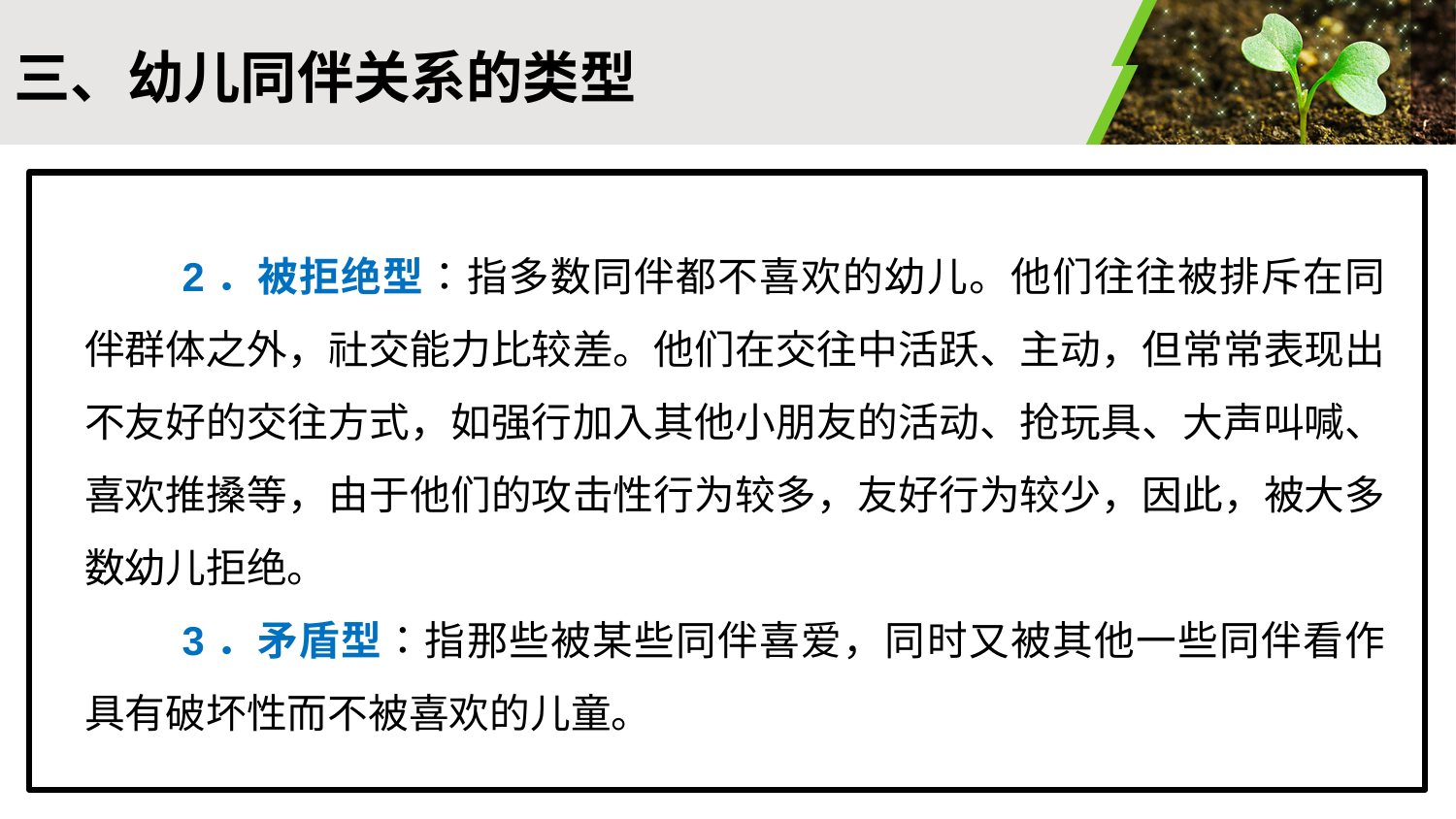

#
三、幼儿同伴关系的类型

2．被拒绝型：指多数同伴都不喜欢的幼儿。他们往往被排斥在同伴群体之外，社交能力比较差。他们在交往中活跃、主动，但常常表现出不友好的交往方式，如强行加入其他小朋友的活动、抢玩具、大声叫喊、喜欢推搡等，由于他们的攻击性行为较多，友好行为较少，因此，被大多数幼儿拒绝。
3．矛盾型：指那些被某些同伴喜爱，同时又被其他一些同伴看作具有破坏性而不被喜欢的儿童。